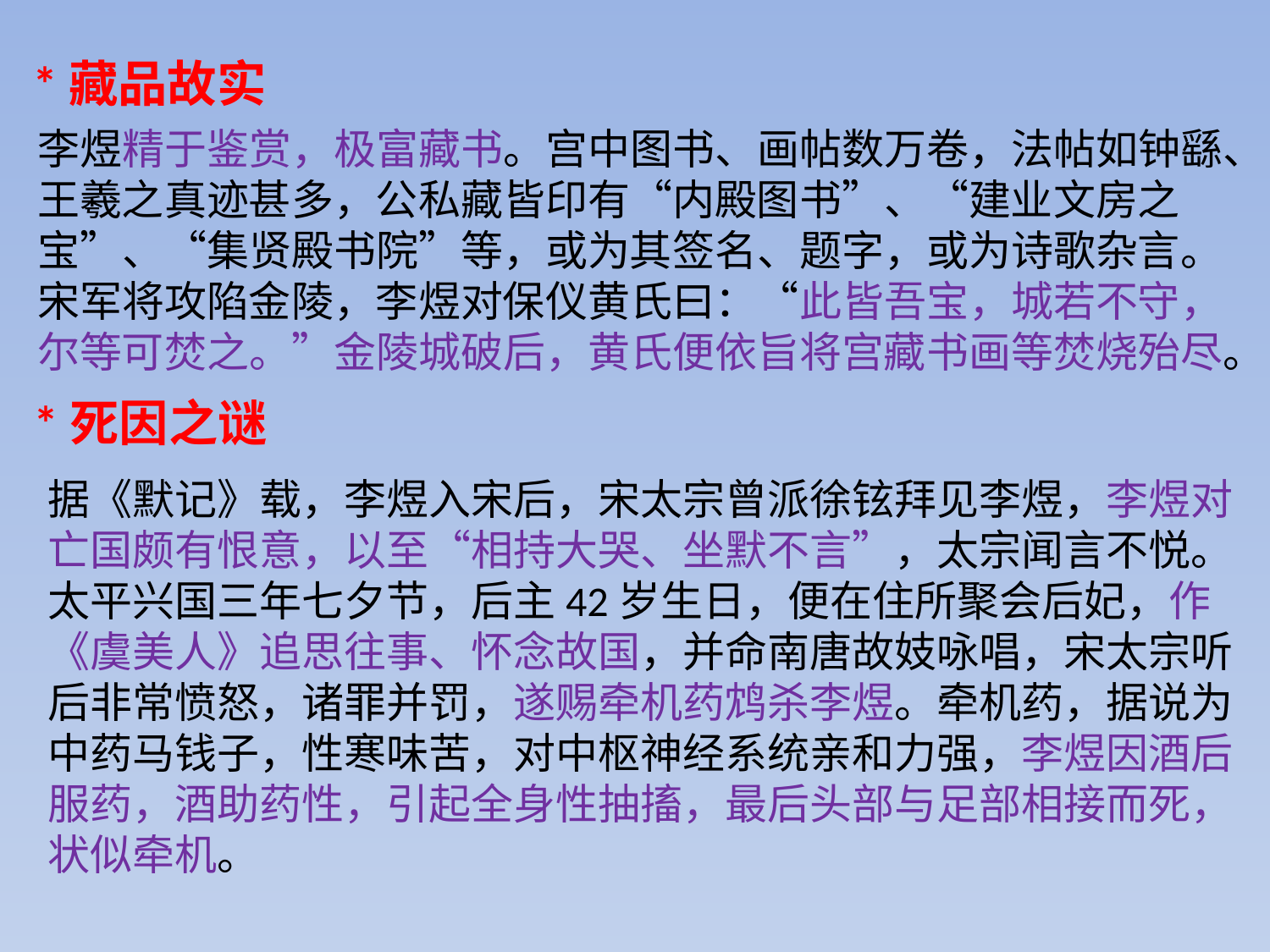

*藏品故实

李煜精于鉴赏，极富藏书。宫中图书、画帖数万卷，法帖如钟繇、王羲之真迹甚多，公私藏皆印有“内殿图书”、“建业文房之宝”、“集贤殿书院”等，或为其签名、题字，或为诗歌杂言。宋军将攻陷金陵，李煜对保仪黄氏曰：“此皆吾宝，城若不守，尔等可焚之。”金陵城破后，黄氏便依旨将宫藏书画等焚烧殆尽。
*死因之谜
据《默记》载，李煜入宋后，宋太宗曾派徐铉拜见李煜，李煜对亡国颇有恨意，以至“相持大哭、坐默不言”，太宗闻言不悦。太平兴国三年七夕节，后主42岁生日，便在住所聚会后妃，作《虞美人》追思往事、怀念故国，并命南唐故妓咏唱，宋太宗听后非常愤怒，诸罪并罚，遂赐牵机药鸩杀李煜。牵机药，据说为中药马钱子，性寒味苦，对中枢神经系统亲和力强，李煜因酒后服药，酒助药性，引起全身性抽搐，最后头部与足部相接而死，状似牵机。